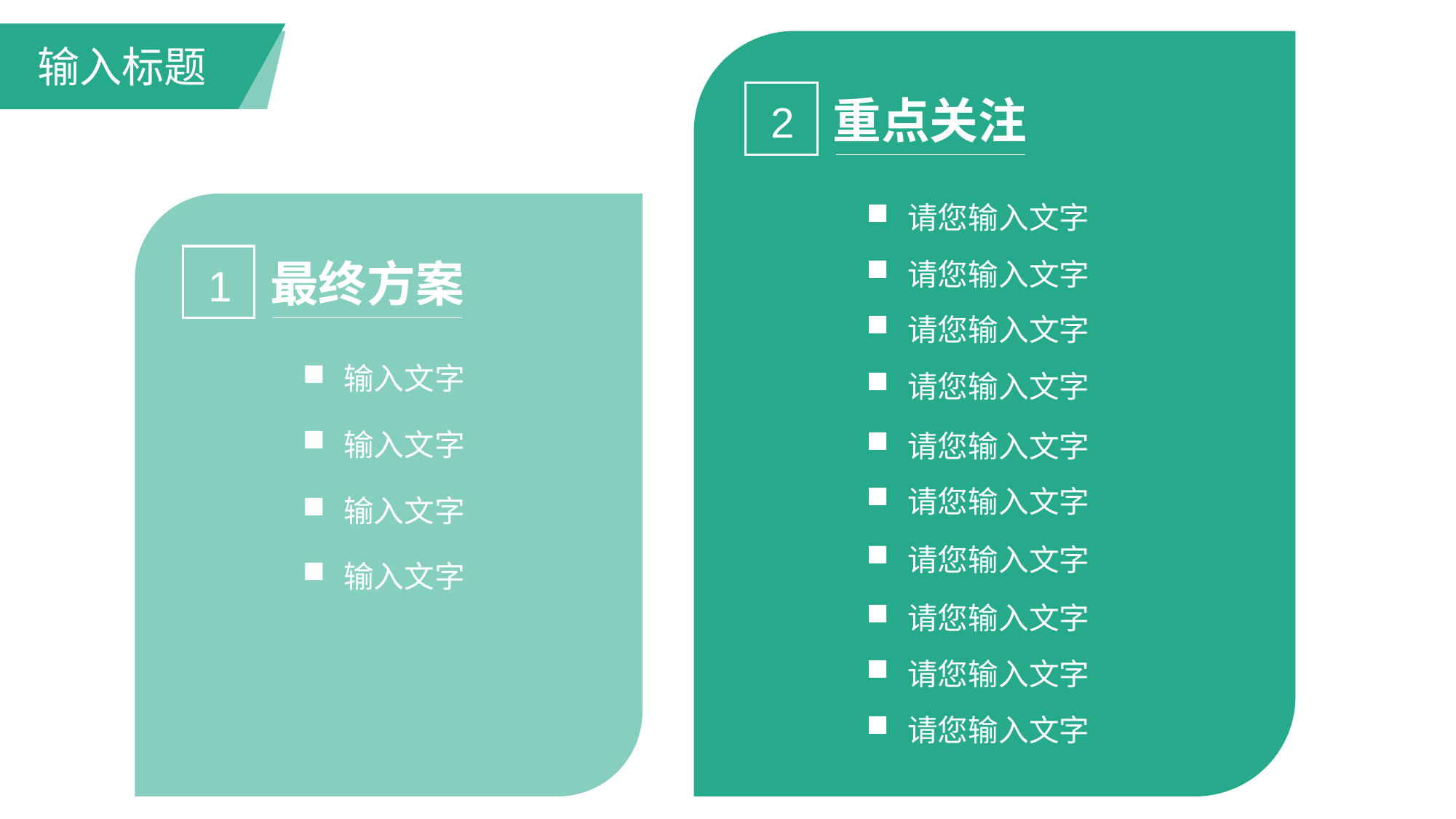

输入标题

2
重点关注

请您输入文字

1
最终方案
请您输入文字
请您输入文字
输入文字
请您输入文字
输入文字
请您输入文字
请您输入文字
输入文字
请您输入文字
输入文字
请您输入文字
请您输入文字
请您输入文字